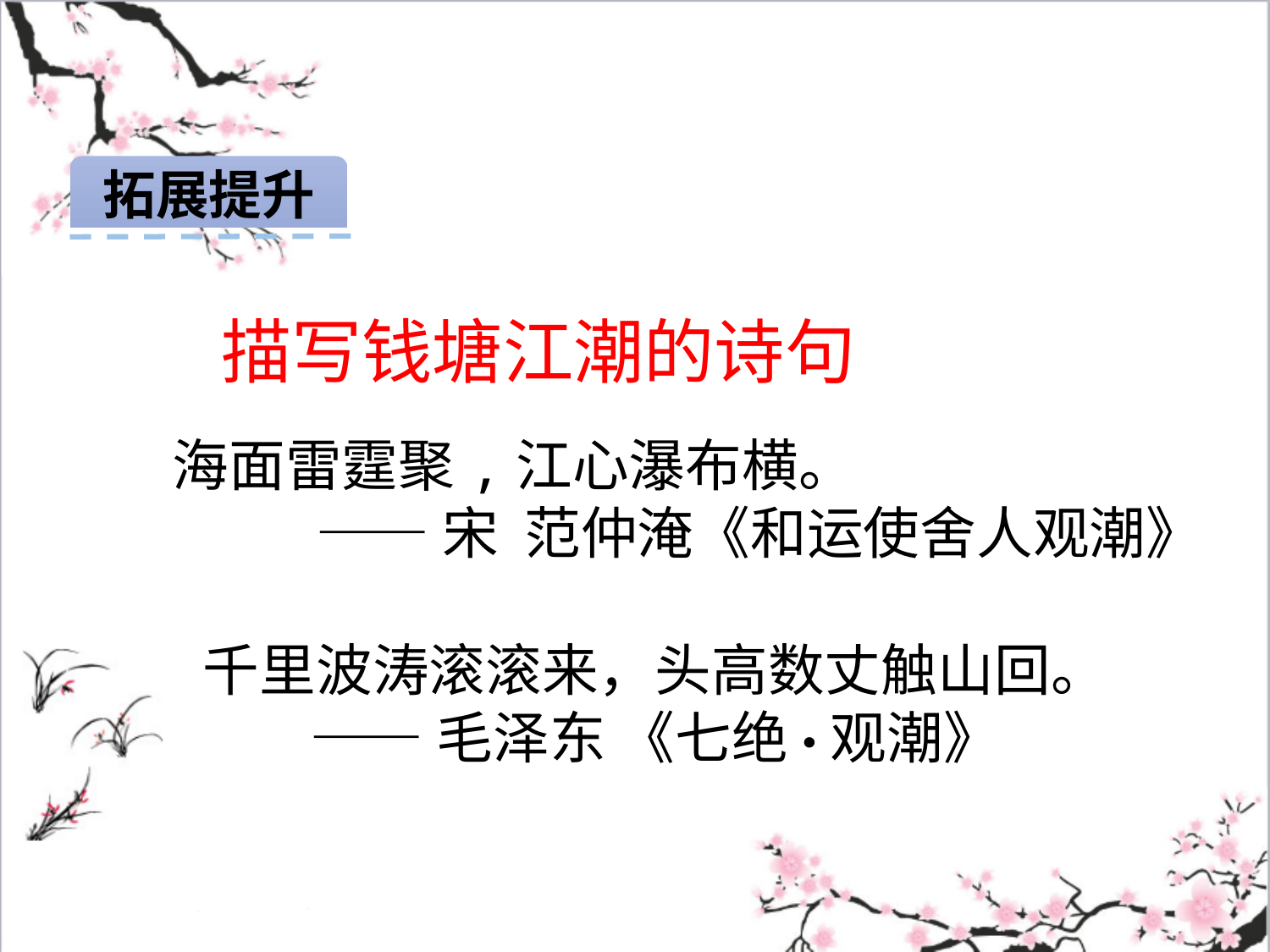

拓展提升
描写钱塘江潮的诗句
海面雷霆聚,江心瀑布横。
          ——宋  范仲淹《和运使舍人观潮》
千里波涛滚滚来，头高数丈触山回。
——毛泽东 《七绝·观潮》